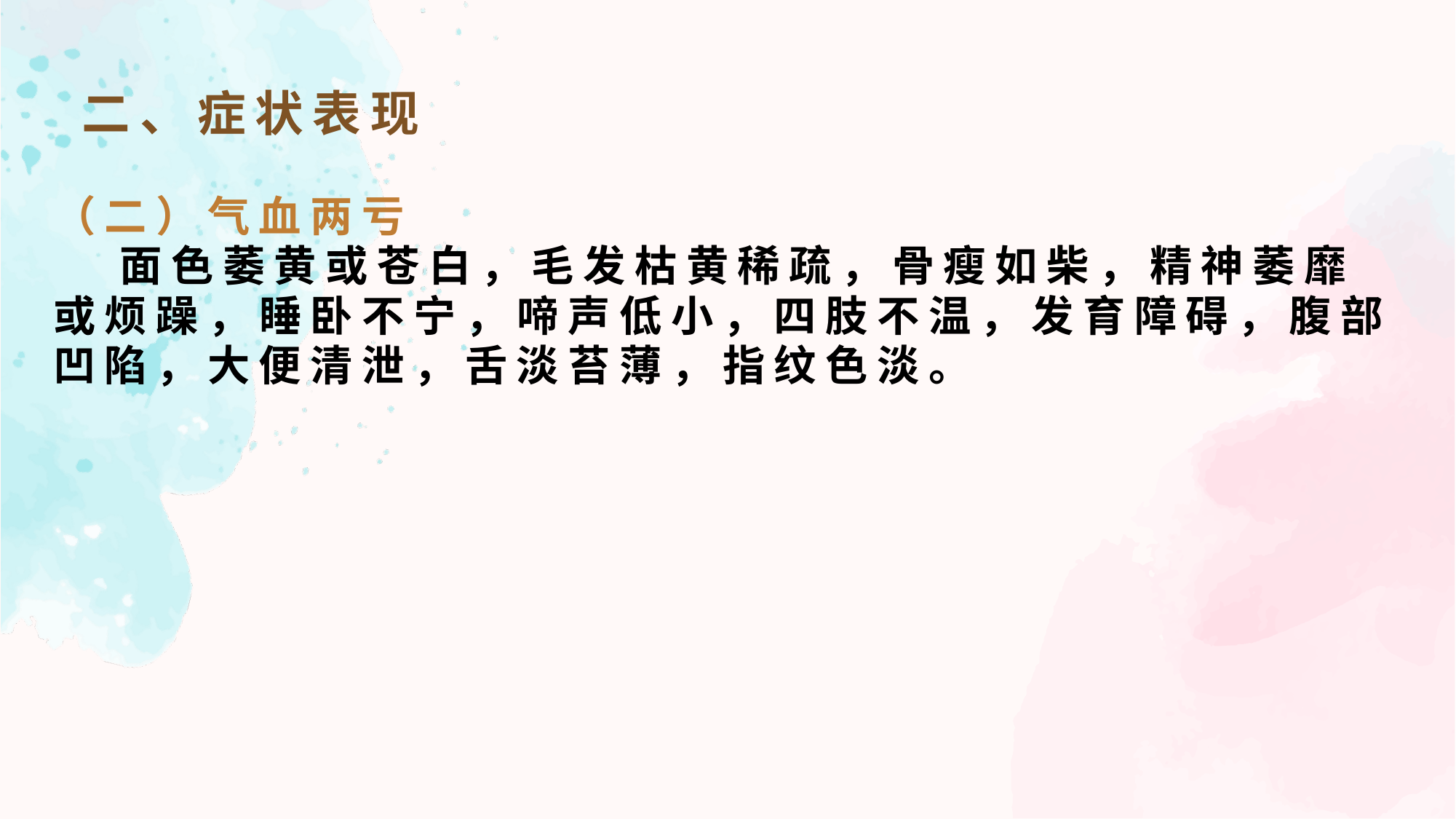

二、症状表现

（二）气血两亏
   面色萎黄或苍白，毛发枯黄稀疏，骨瘦如柴，精神萎靡或烦躁，睡卧不宁，啼声低小，四肢不温，发育障碍，腹部凹陷，大便清泄，舌淡苔薄，指纹色淡。